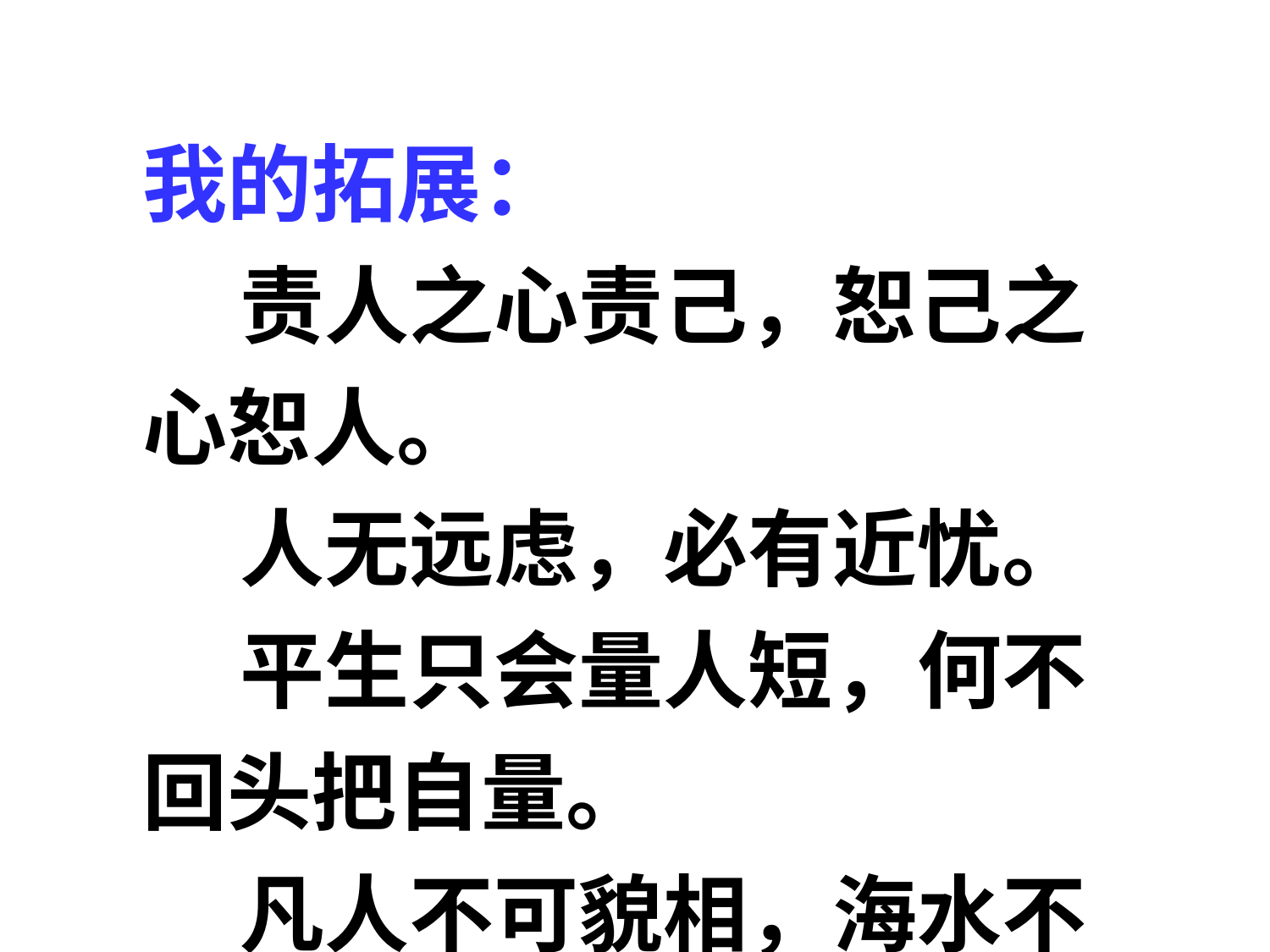

我的拓展：
    责人之心责己，恕己之心恕人。
    人无远虑，必有近忧。
    平生只会量人短，何不回头把自量。
    凡人不可貌相，海水不可斗量。